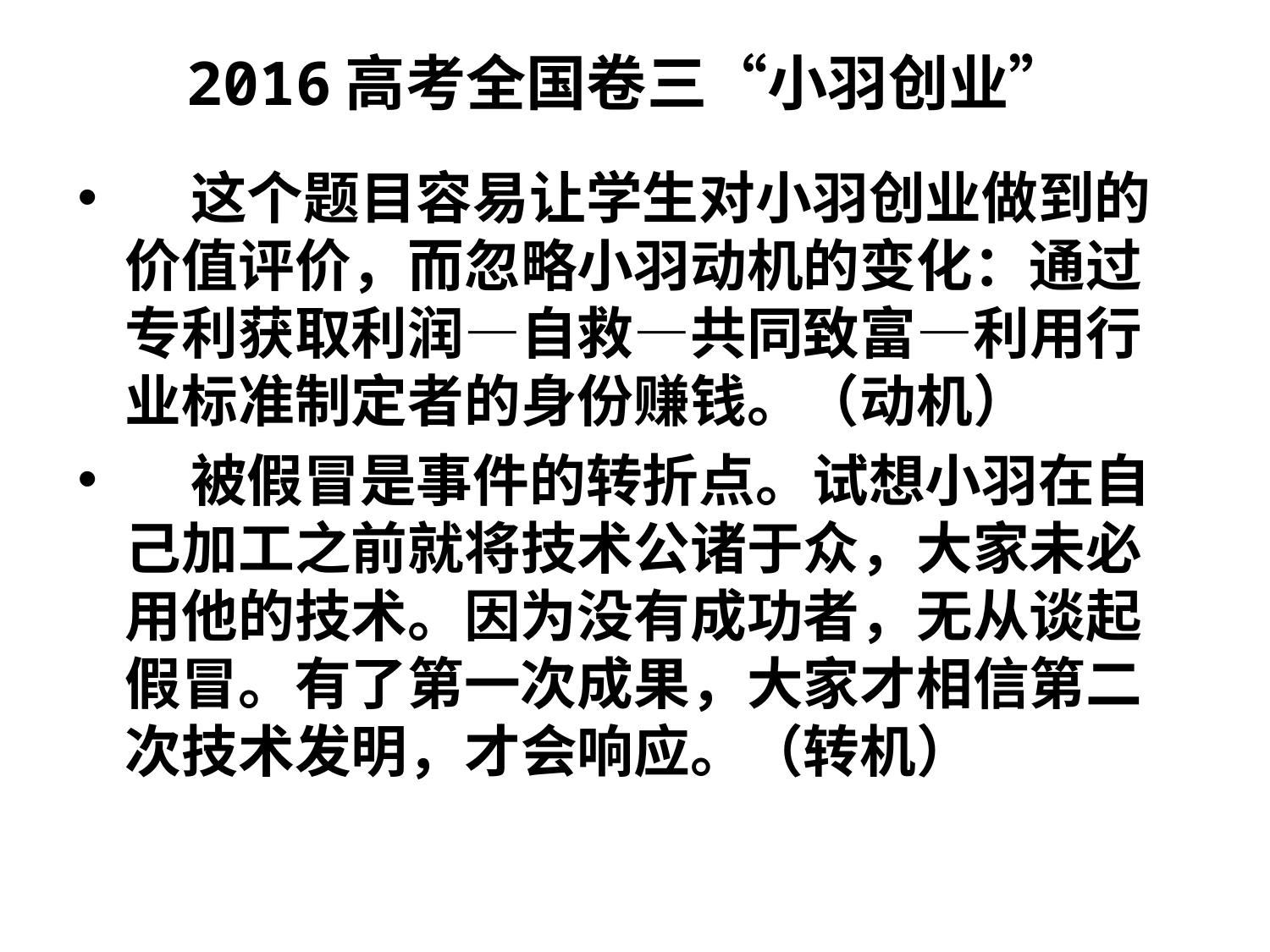

# 2016高考全国卷三“小羽创业”
    这个题目容易让学生对小羽创业做到的价值评价，而忽略小羽动机的变化：通过专利获取利润—自救—共同致富—利用行业标准制定者的身份赚钱。（动机）
    被假冒是事件的转折点。试想小羽在自己加工之前就将技术公诸于众，大家未必用他的技术。因为没有成功者，无从谈起假冒。有了第一次成果，大家才相信第二次技术发明，才会响应。（转机）